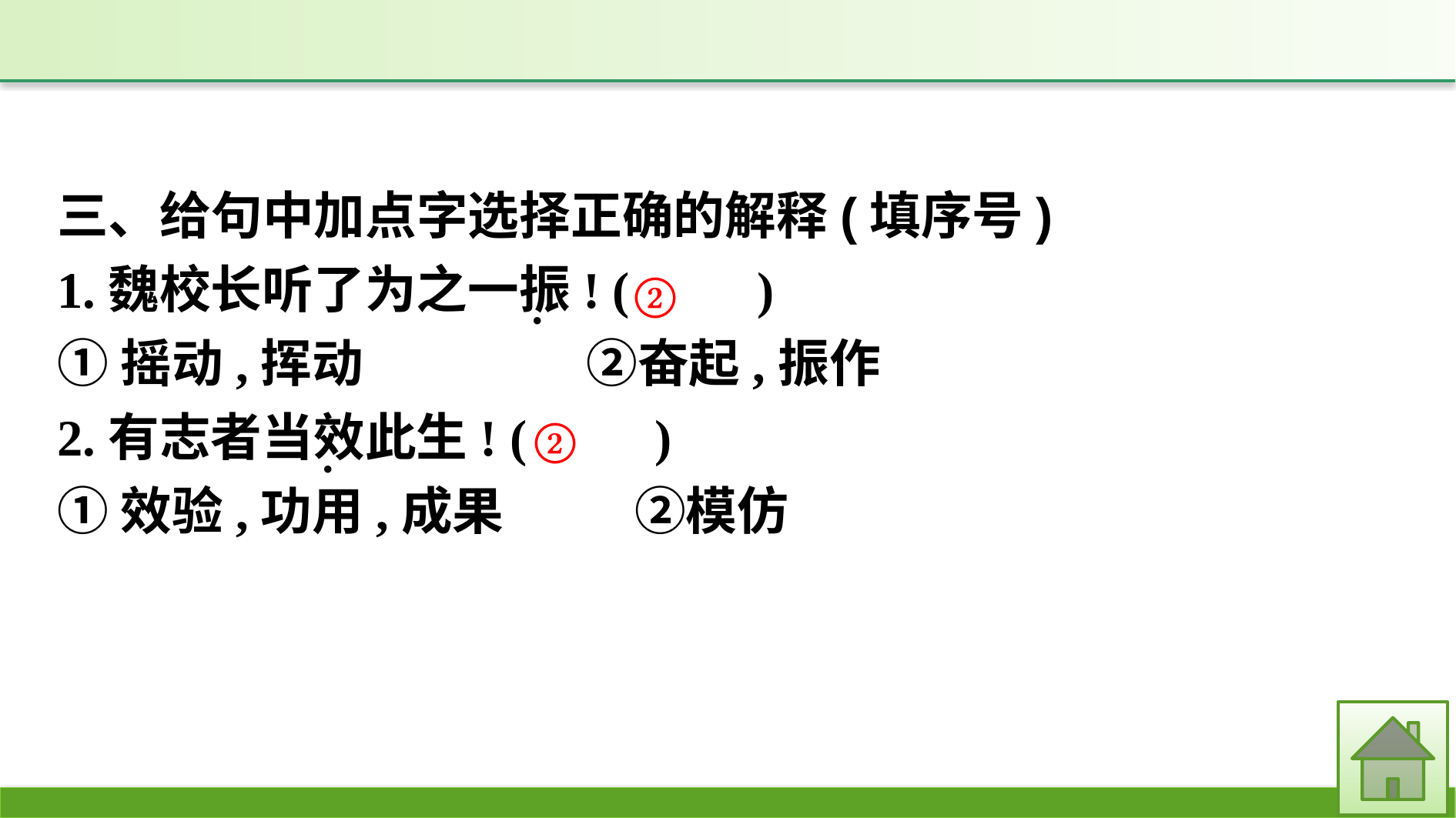

三、给句中加点字选择正确的解释(填序号)
1.魏校长听了为之一振! (　　)
①摇动,挥动　		②奋起,振作
2.有志者当效此生! (　　)
①效验,功用,成果		②模仿
②
·
②
·